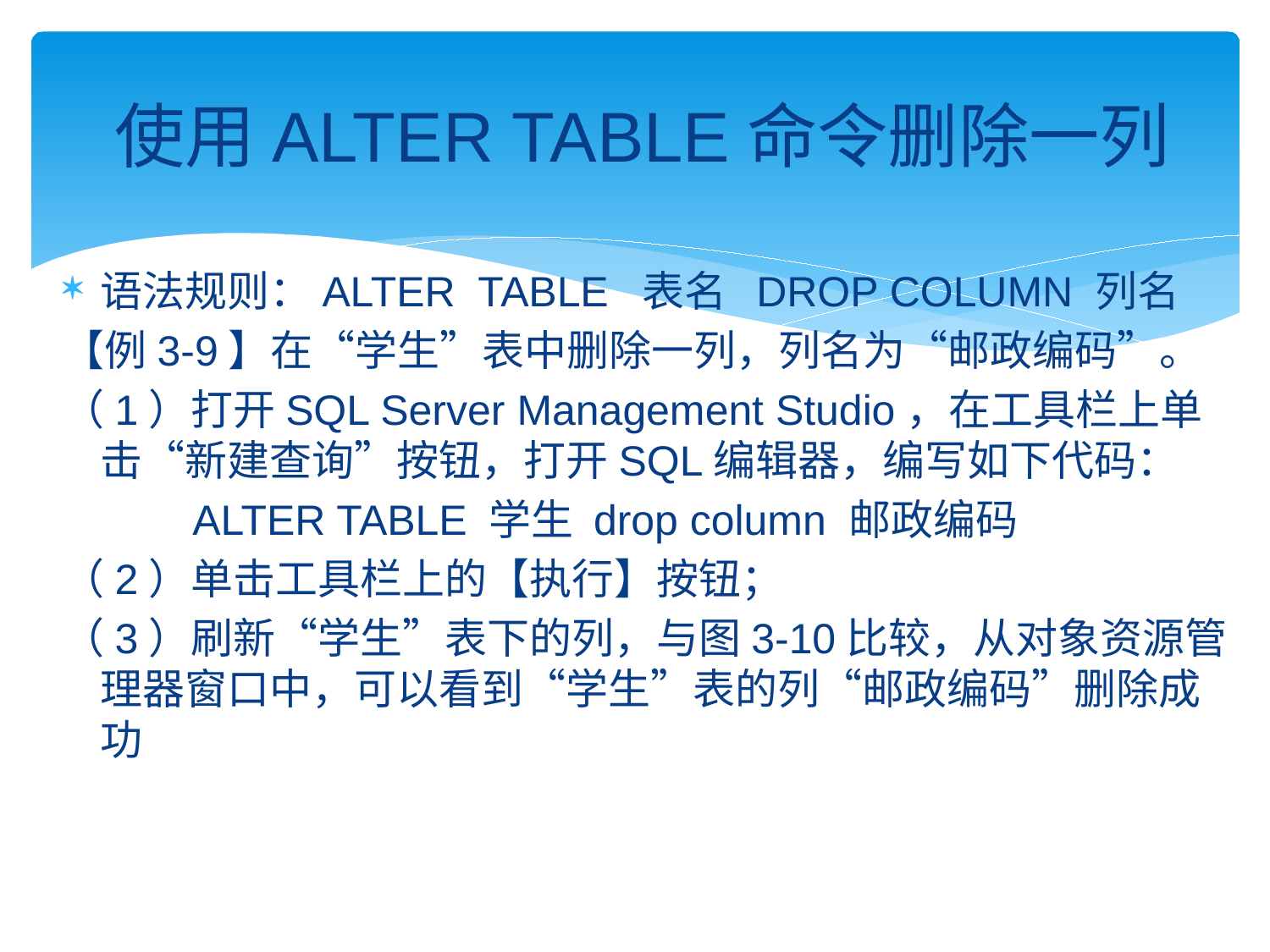

# 使用ALTER TABLE命令删除一列
语法规则：ALTER  TABLE  表名  DROP COLUMN 列名
【例3-9】在“学生”表中删除一列，列名为“邮政编码”。
（1）打开SQL Server Management Studio，在工具栏上单击“新建查询”按钮，打开SQL编辑器，编写如下代码：
           ALTER TABLE 学生 drop column 邮政编码
（2）单击工具栏上的【执行】按钮；
（3）刷新“学生”表下的列，与图3-10比较，从对象资源管理器窗口中，可以看到“学生”表的列“邮政编码”删除成功